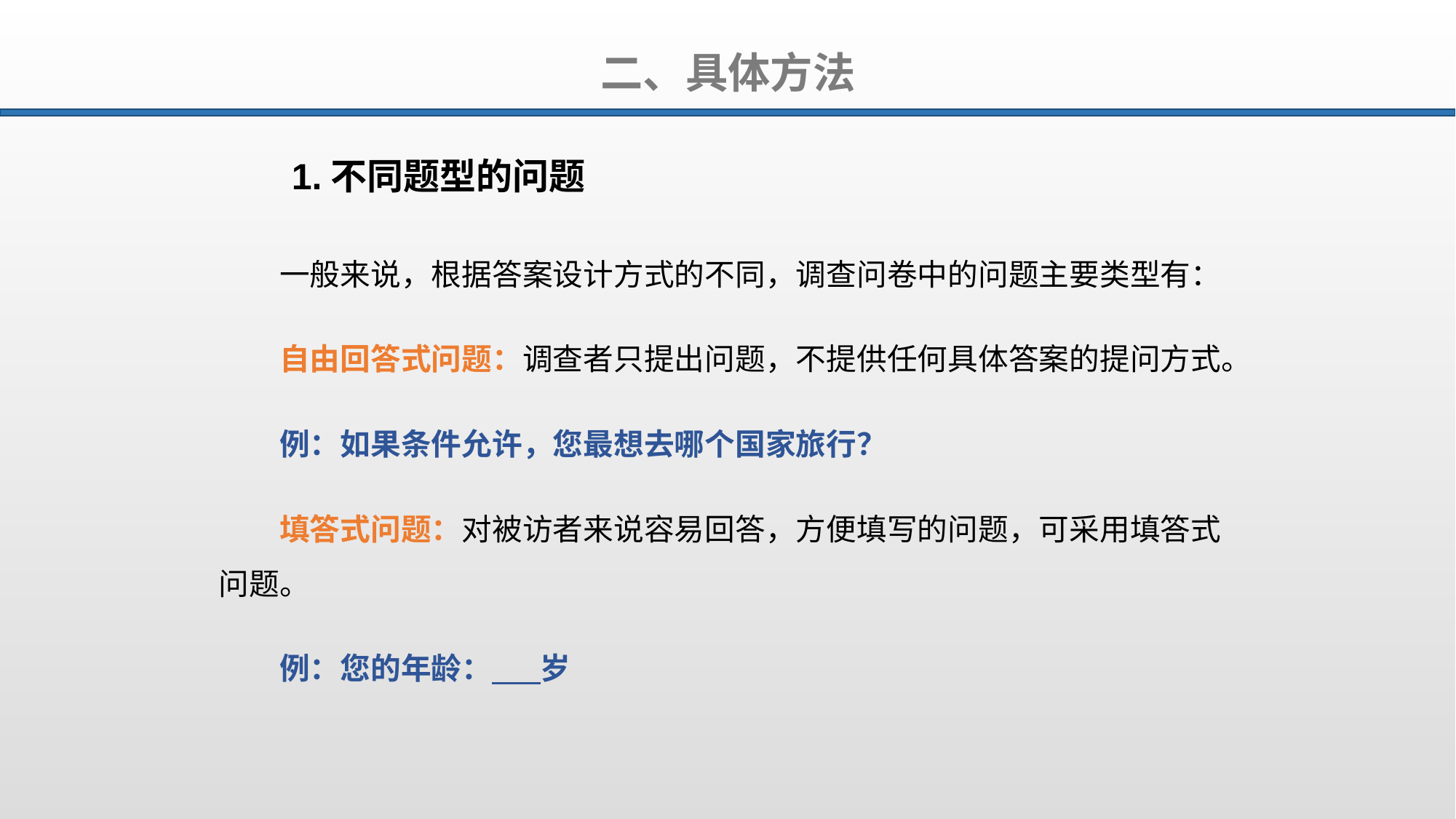

二、具体方法

1.不同题型的问题
一般来说，根据答案设计方式的不同，调查问卷中的问题主要类型有：
自由回答式问题：调查者只提出问题，不提供任何具体答案的提问方式。
例：如果条件允许，您最想去哪个国家旅行？
填答式问题：对被访者来说容易回答，方便填写的问题，可采用填答式问题。
例：您的年龄：       岁